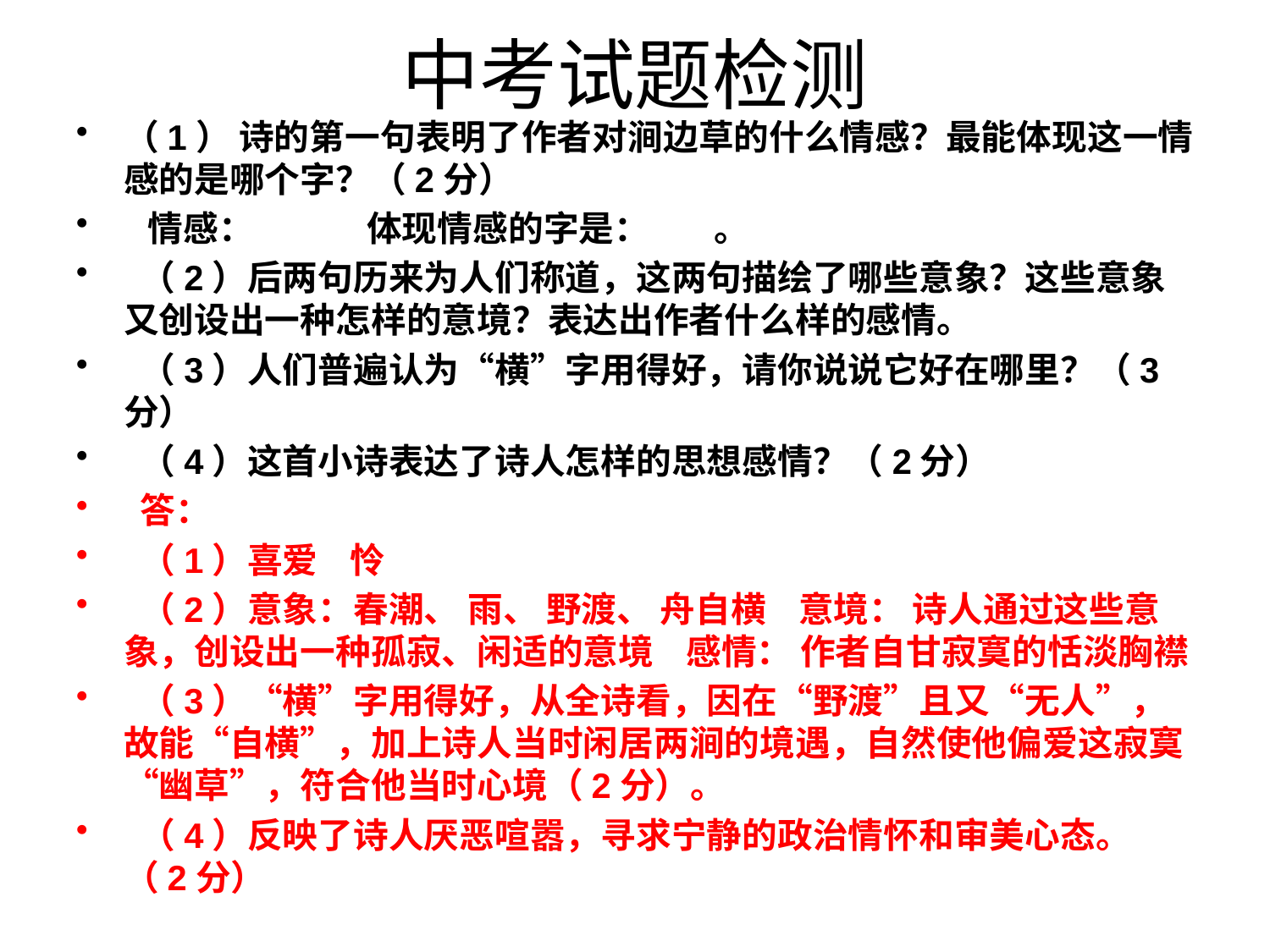

# 中考试题检测
（1） 诗的第一句表明了作者对涧边草的什么情感？最能体现这一情感的是哪个字？（2分）
  情感：              体现情感的字是：        。
 （2）后两句历来为人们称道，这两句描绘了哪些意象？这些意象又创设出一种怎样的意境？表达出作者什么样的感情。
 （3）人们普遍认为“横”字用得好，请你说说它好在哪里？（3分）
 （4）这首小诗表达了诗人怎样的思想感情？（2分）
 答：
 （1）喜爱    怜
 （2）意象：春潮、 雨、 野渡、 舟自横    意境： 诗人通过这些意象，创设出一种孤寂、闲适的意境    感情： 作者自甘寂寞的恬淡胸襟
 （3）“横”字用得好，从全诗看，因在“野渡”且又“无人”，故能“自横”，加上诗人当时闲居两涧的境遇，自然使他偏爱这寂寞“幽草”，符合他当时心境（2分）。
 （4）反映了诗人厌恶喧嚣，寻求宁静的政治情怀和审美心态。（2分）